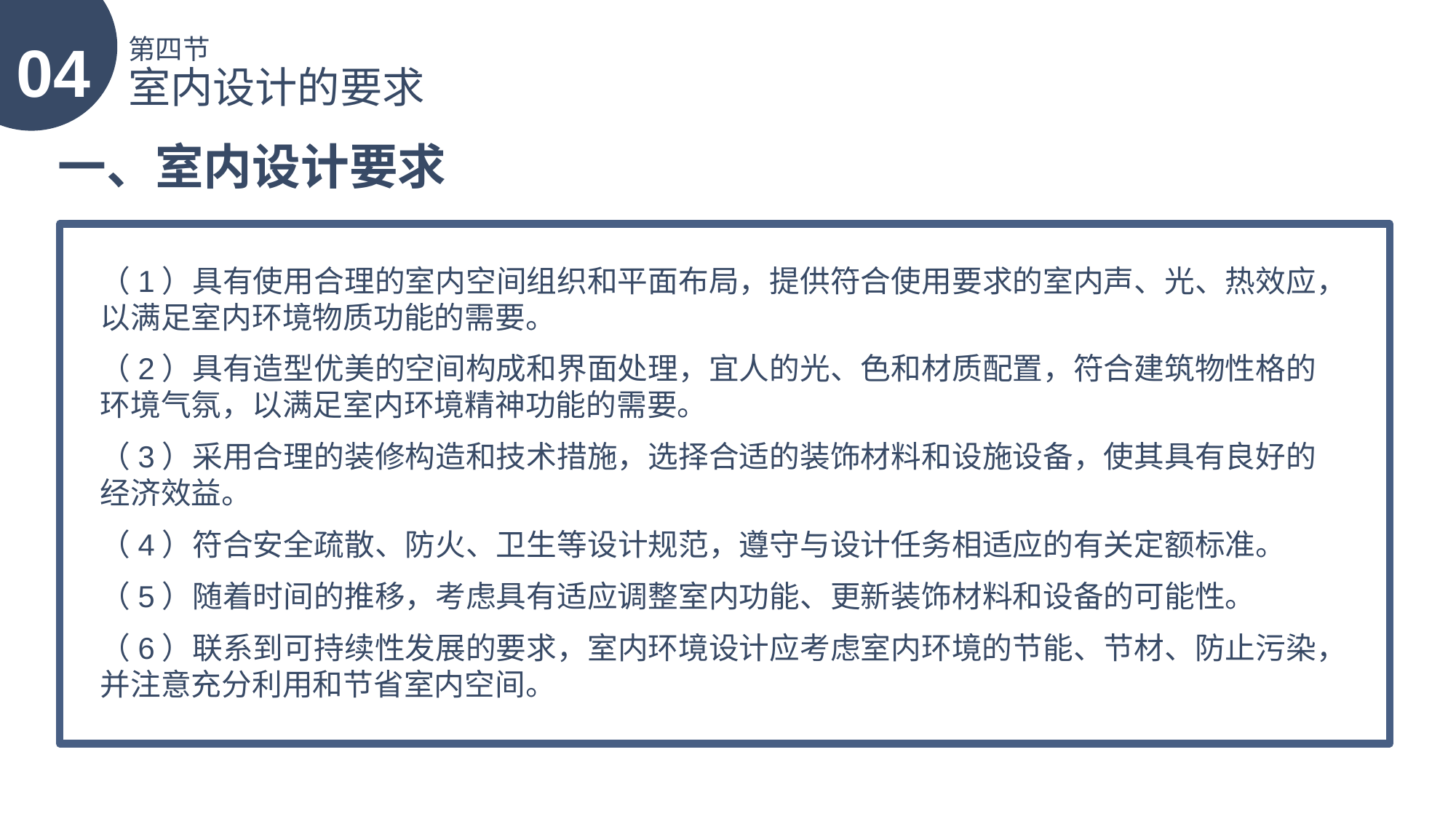

04
第四节
室内设计的要求
一、室内设计要求

（1）具有使用合理的室内空间组织和平面布局，提供符合使用要求的室内声、光、热效应，以满足室内环境物质功能的需要。
（2）具有造型优美的空间构成和界面处理，宜人的光、色和材质配置，符合建筑物性格的环境气氛，以满足室内环境精神功能的需要。
（3）采用合理的装修构造和技术措施，选择合适的装饰材料和设施设备，使其具有良好的经济效益。
（4）符合安全疏散、防火、卫生等设计规范，遵守与设计任务相适应的有关定额标准。
（5）随着时间的推移，考虑具有适应调整室内功能、更新装饰材料和设备的可能性。
（6）联系到可持续性发展的要求，室内环境设计应考虑室内环境的节能、节材、防止污染，并注意充分利用和节省室内空间。